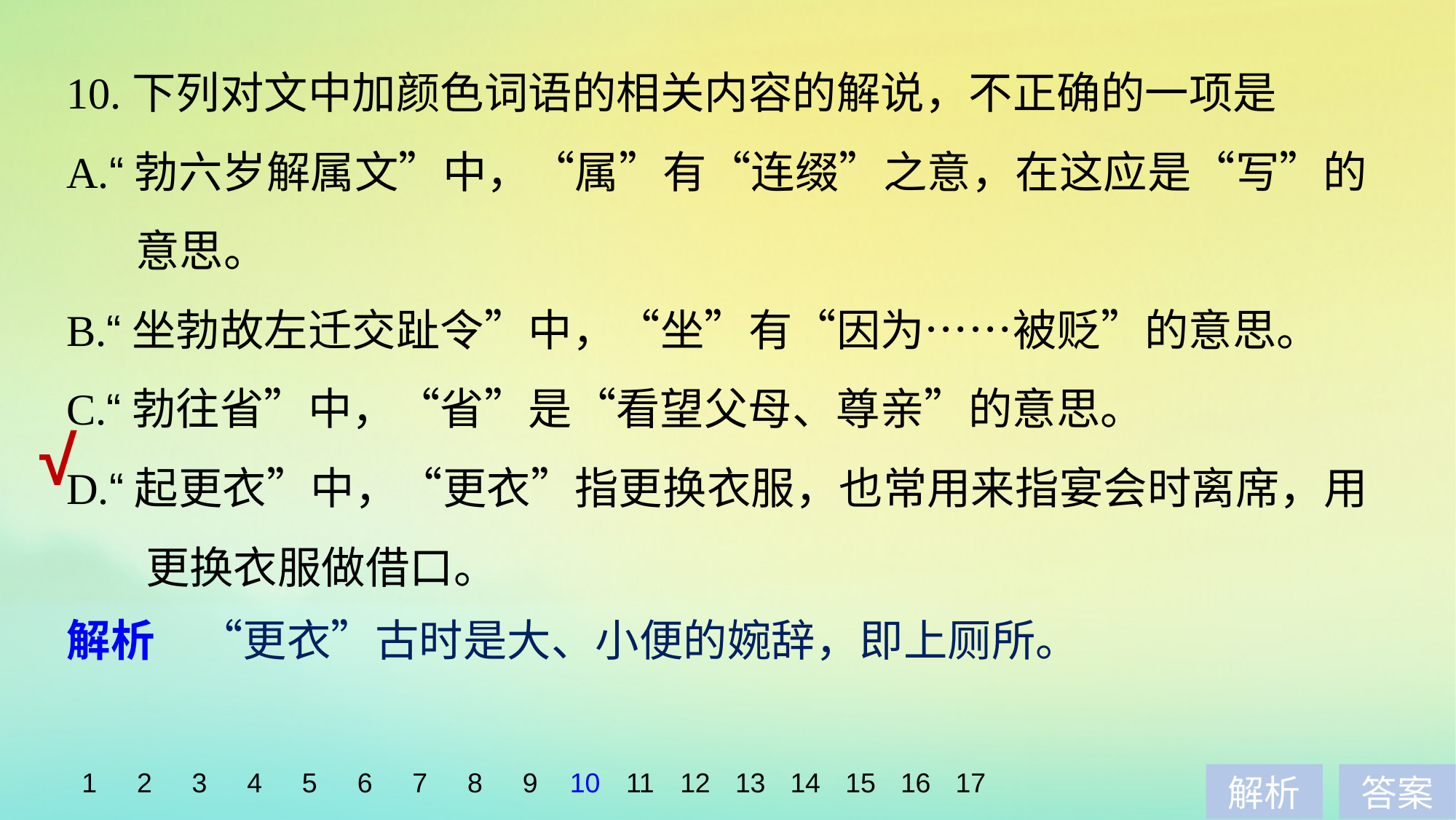

10.下列对文中加颜色词语的相关内容的解说，不正确的一项是
A.“勃六岁解属文”中，“属”有“连缀”之意，在这应是“写”的
      意思。
B.“坐勃故左迁交趾令”中，“坐”有“因为……被贬”的意思。
C.“勃往省”中，“省”是“看望父母、尊亲”的意思。
D.“起更衣”中，“更衣”指更换衣服，也常用来指宴会时离席，用
       更换衣服做借口。
√
解析　“更衣”古时是大、小便的婉辞，即上厕所。
1
2
3
4
5
6
7
8
9
10
11
12
13
14
15
16
17
解析
答案